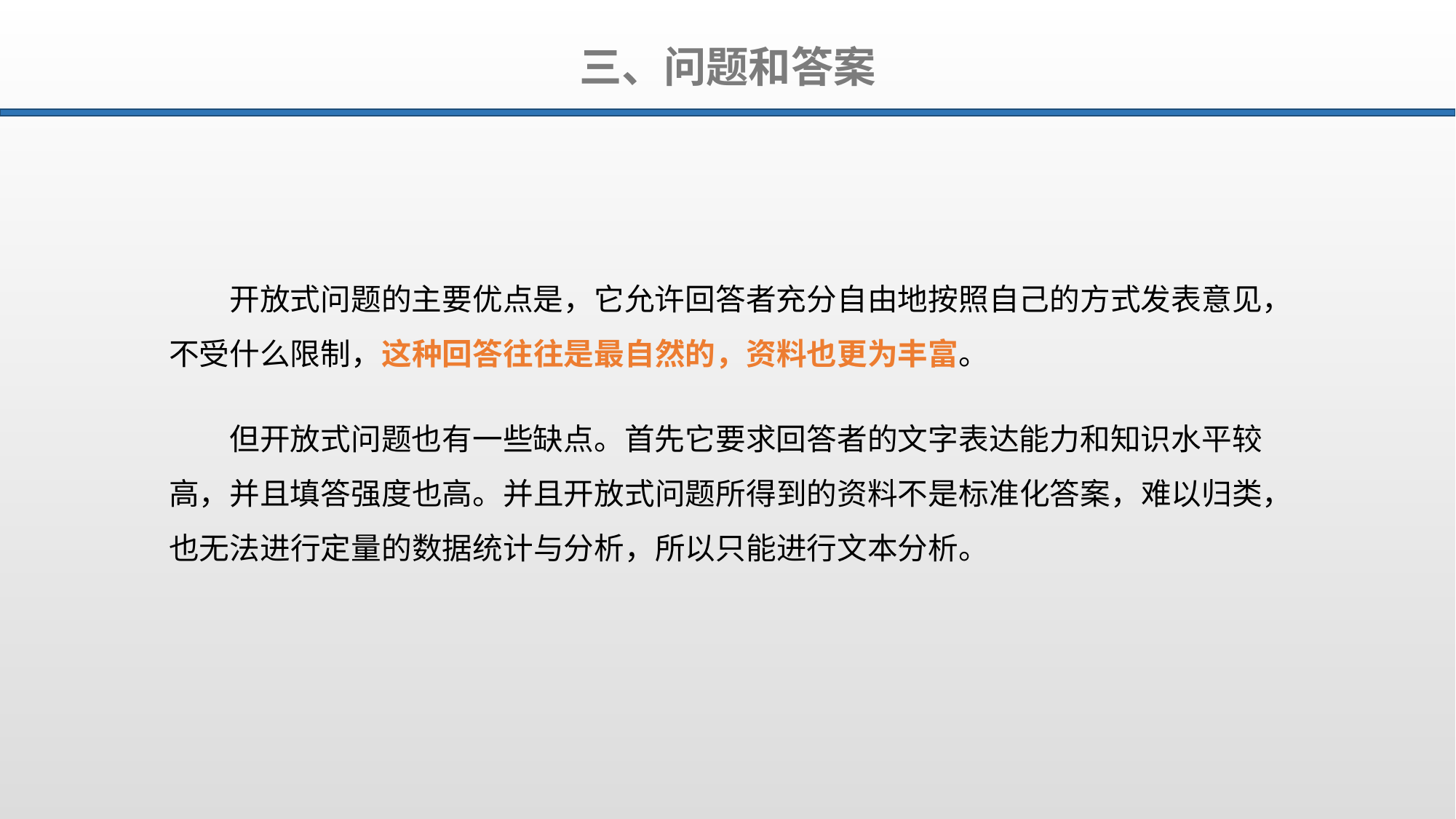

三、问题和答案

开放式问题的主要优点是，它允许回答者充分自由地按照自己的方式发表意见，不受什么限制，这种回答往往是最自然的，资料也更为丰富。
但开放式问题也有一些缺点。首先它要求回答者的文字表达能力和知识水平较高，并且填答强度也高。并且开放式问题所得到的资料不是标准化答案，难以归类，也无法进行定量的数据统计与分析，所以只能进行文本分析。